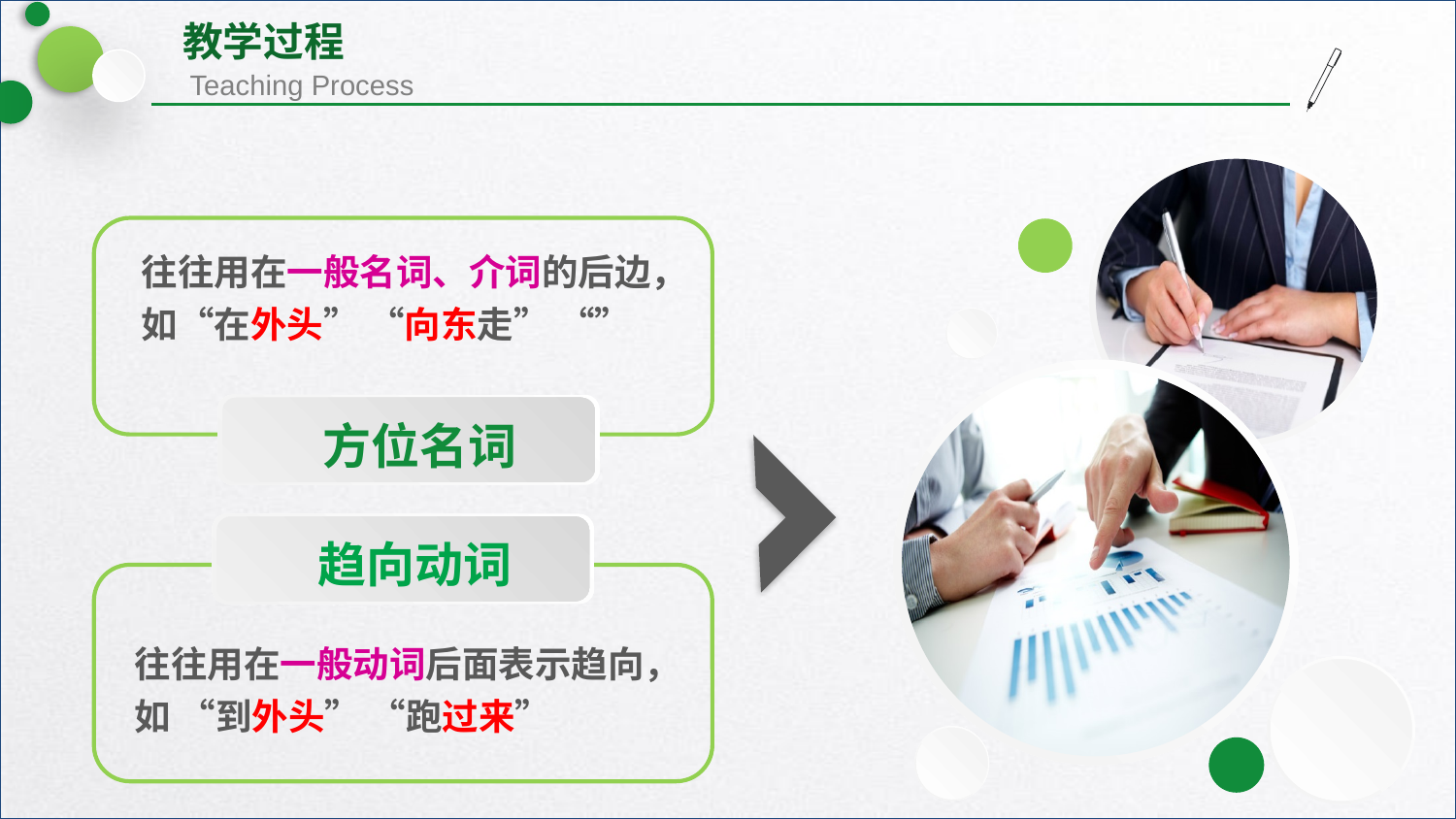

往往用在一般名词、介词的后边，如“在外头” “向东走” “”

方位名词

趋向动词

往往用在一般动词后面表示趋向，如 “到外头” “跑过来”